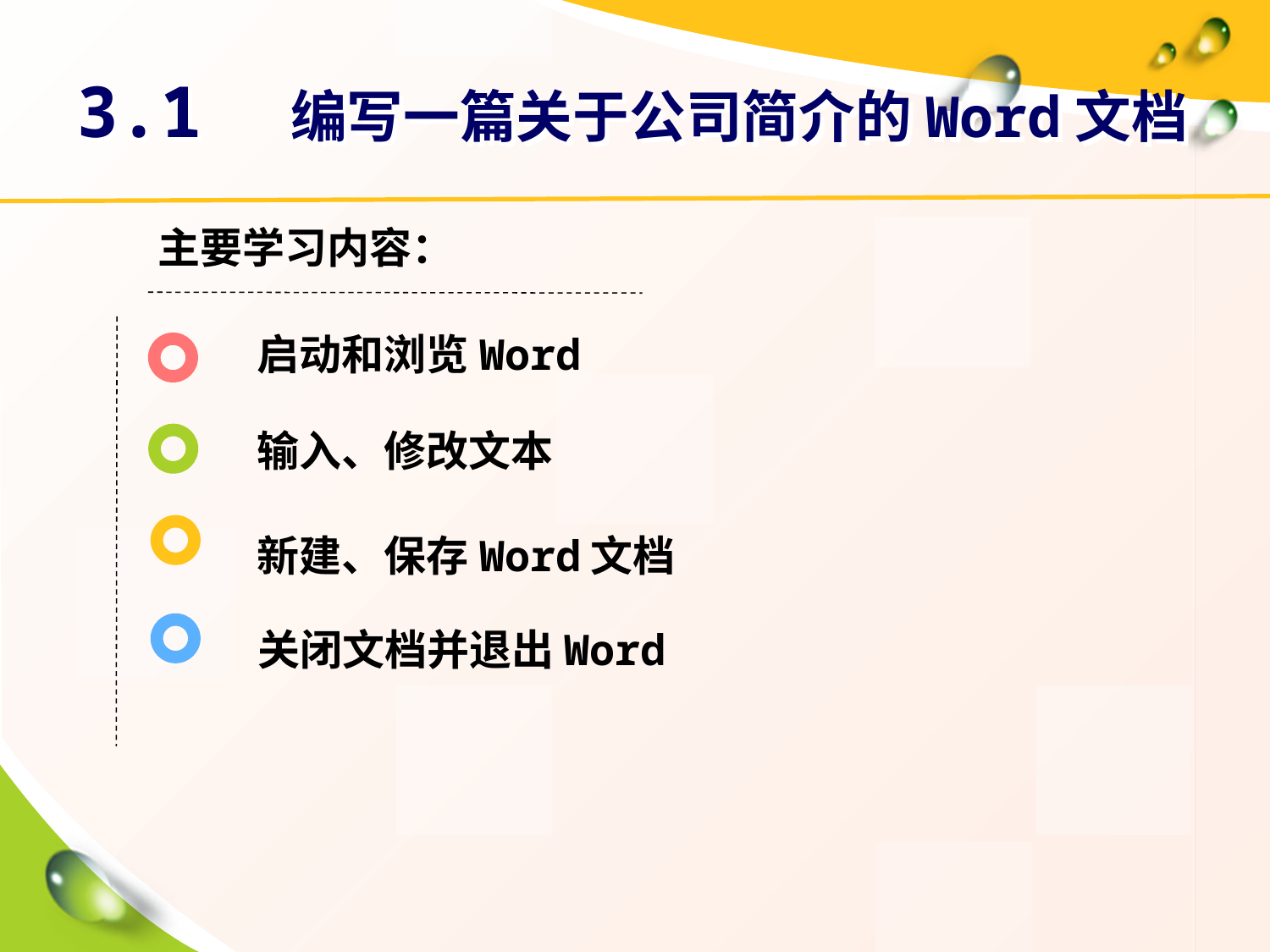

# 3.1　编写一篇关于公司简介的Word文档

主要学习内容：

启动和浏览Word

输入、修改文本

新建、保存Word文档

关闭文档并退出Word